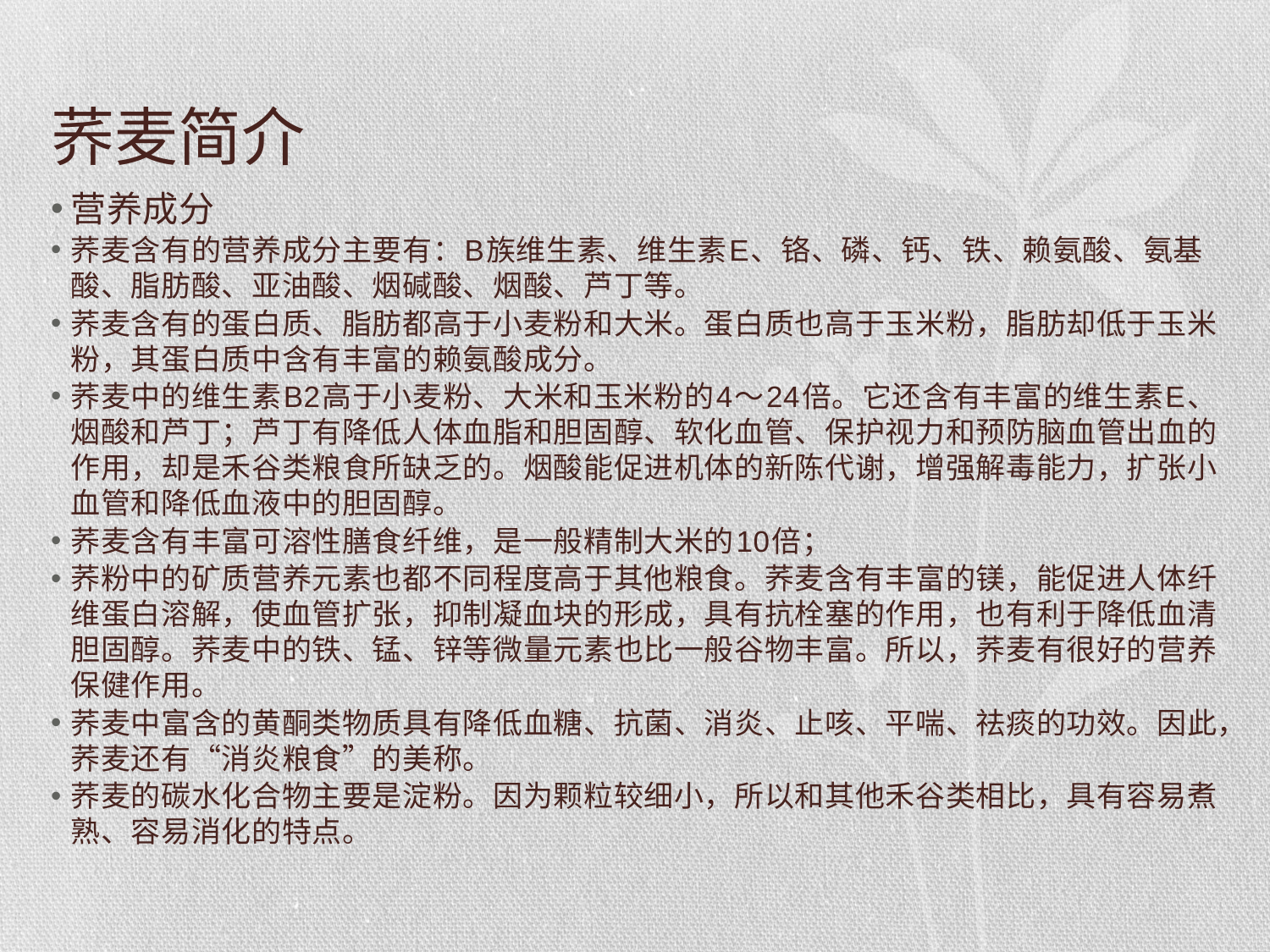

# 荞麦简介
营养成分
荞麦含有的营养成分主要有：B族维生素、维生素E、铬、磷、钙、铁、赖氨酸、氨基酸、脂肪酸、亚油酸、烟碱酸、烟酸、芦丁等。
荞麦含有的蛋白质、脂肪都高于小麦粉和大米。蛋白质也高于玉米粉，脂肪却低于玉米粉，其蛋白质中含有丰富的赖氨酸成分。
荞麦中的维生素B2高于小麦粉、大米和玉米粉的4～24倍。它还含有丰富的维生素E、烟酸和芦丁；芦丁有降低人体血脂和胆固醇、软化血管、保护视力和预防脑血管出血的作用，却是禾谷类粮食所缺乏的。烟酸能促进机体的新陈代谢，增强解毒能力，扩张小血管和降低血液中的胆固醇。
荞麦含有丰富可溶性膳食纤维，是一般精制大米的10倍；
荞粉中的矿质营养元素也都不同程度高于其他粮食。荞麦含有丰富的镁，能促进人体纤维蛋白溶解，使血管扩张，抑制凝血块的形成，具有抗栓塞的作用，也有利于降低血清胆固醇。荞麦中的铁、锰、锌等微量元素也比一般谷物丰富。所以，荞麦有很好的营养保健作用。
荞麦中富含的黄酮类物质具有降低血糖、抗菌、消炎、止咳、平喘、祛痰的功效。因此，荞麦还有“消炎粮食”的美称。
荞麦的碳水化合物主要是淀粉。因为颗粒较细小，所以和其他禾谷类相比，具有容易煮熟、容易消化的特点。